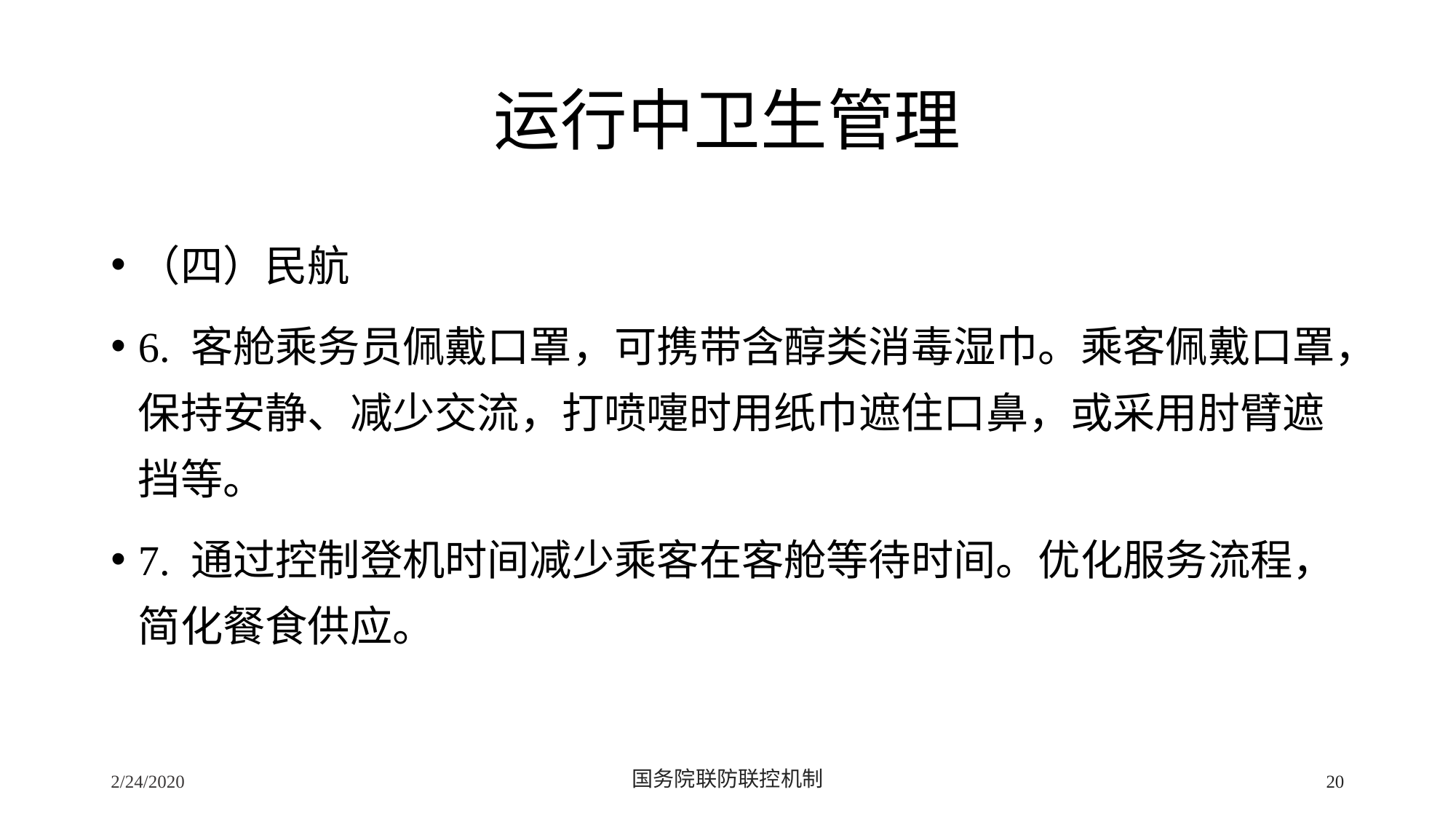

# 运行中卫生管理
（四）民航
6. 客舱乘务员佩戴口罩，可携带含醇类消毒湿巾。乘客佩戴口罩，保持安静、减少交流，打喷嚏时用纸巾遮住口鼻，或采用肘臂遮挡等。
7. 通过控制登机时间减少乘客在客舱等待时间。优化服务流程，简化餐食供应。
2/24/2020
国务院联防联控机制
20